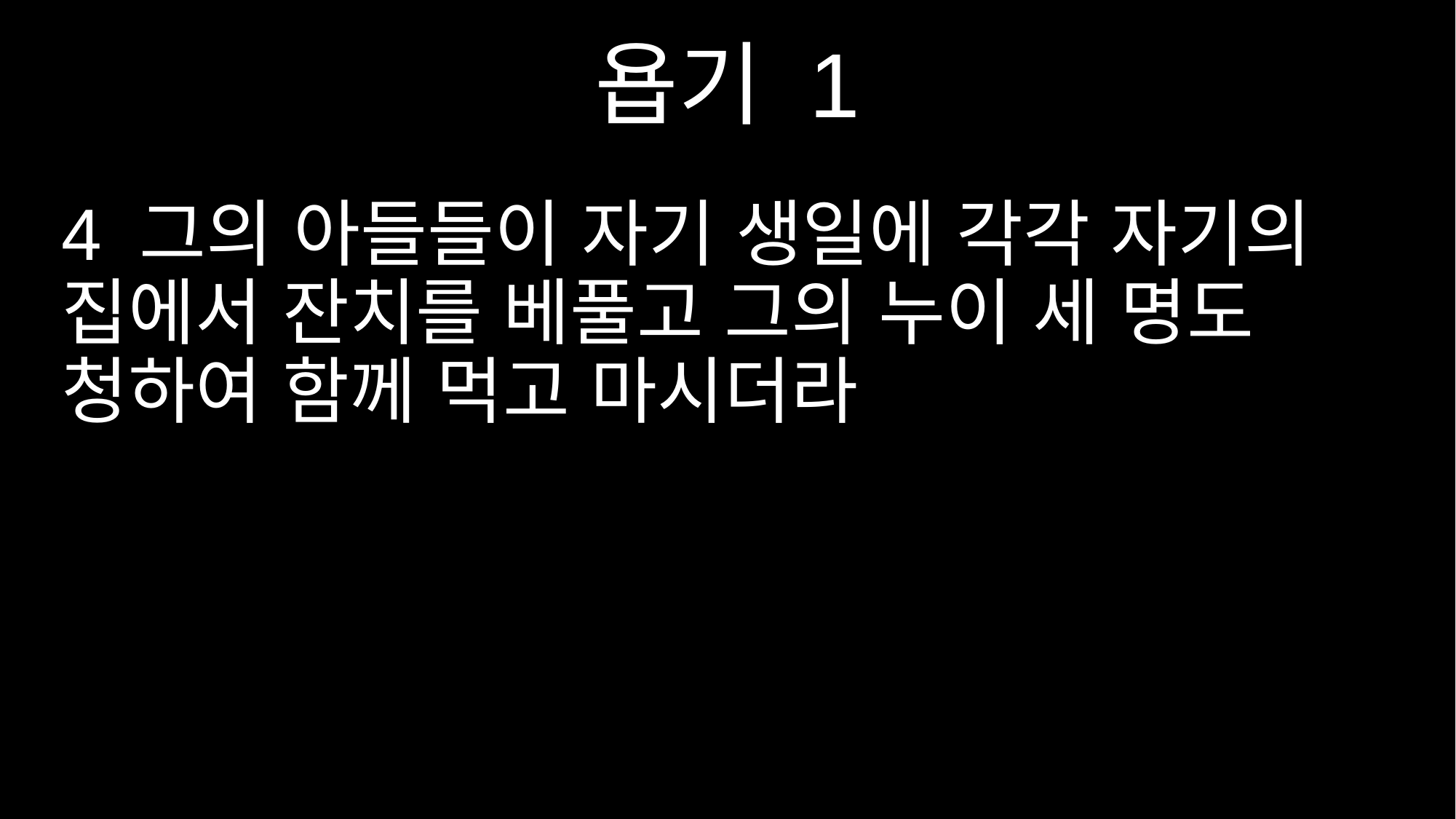

욥기 1
4 그의 아들들이 자기 생일에 각각 자기의 집에서 잔치를 베풀고 그의 누이 세 명도 청하여 함께 먹고 마시더라